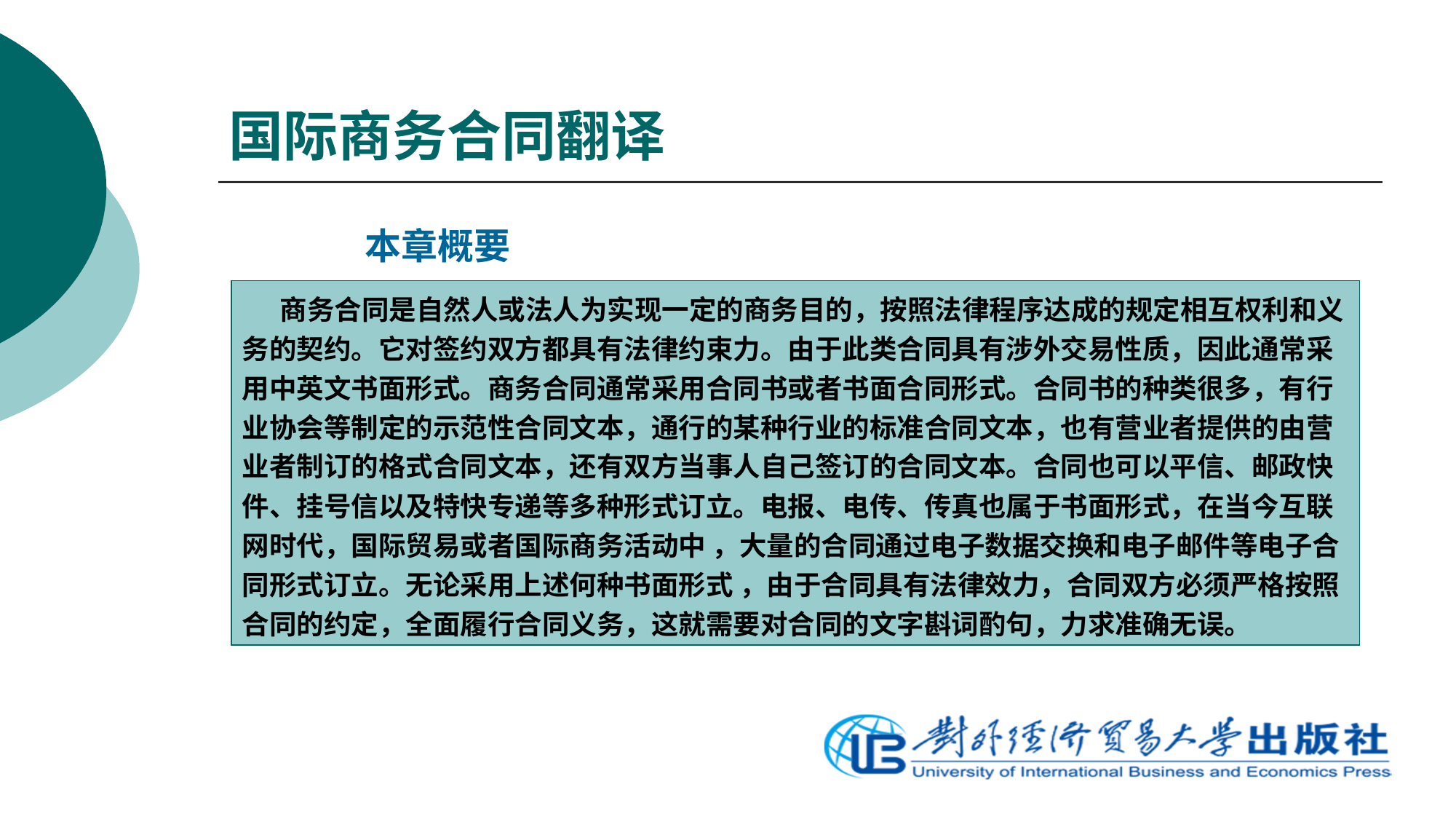

# 国际商务合同翻译
本章概要
     商务合同是自然人或法人为实现一定的商务目的，按照法律程序达成的规定相互权利和义务的契约。它对签约双方都具有法律约束力。由于此类合同具有涉外交易性质，因此通常采用中英文书面形式。商务合同通常采用合同书或者书面合同形式。合同书的种类很多，有行业协会等制定的示范性合同文本，通行的某种行业的标准合同文本，也有营业者提供的由营业者制订的格式合同文本，还有双方当事人自己签订的合同文本。合同也可以平信、邮政快件、挂号信以及特快专递等多种形式订立。电报、电传、传真也属于书面形式，在当今互联网时代，国际贸易或者国际商务活动中 ，大量的合同通过电子数据交换和电子邮件等电子合同形式订立。无论采用上述何种书面形式 ，由于合同具有法律效力，合同双方必须严格按照合同的约定，全面履行合同义务，这就需要对合同的文字斟词酌句，力求准确无误。